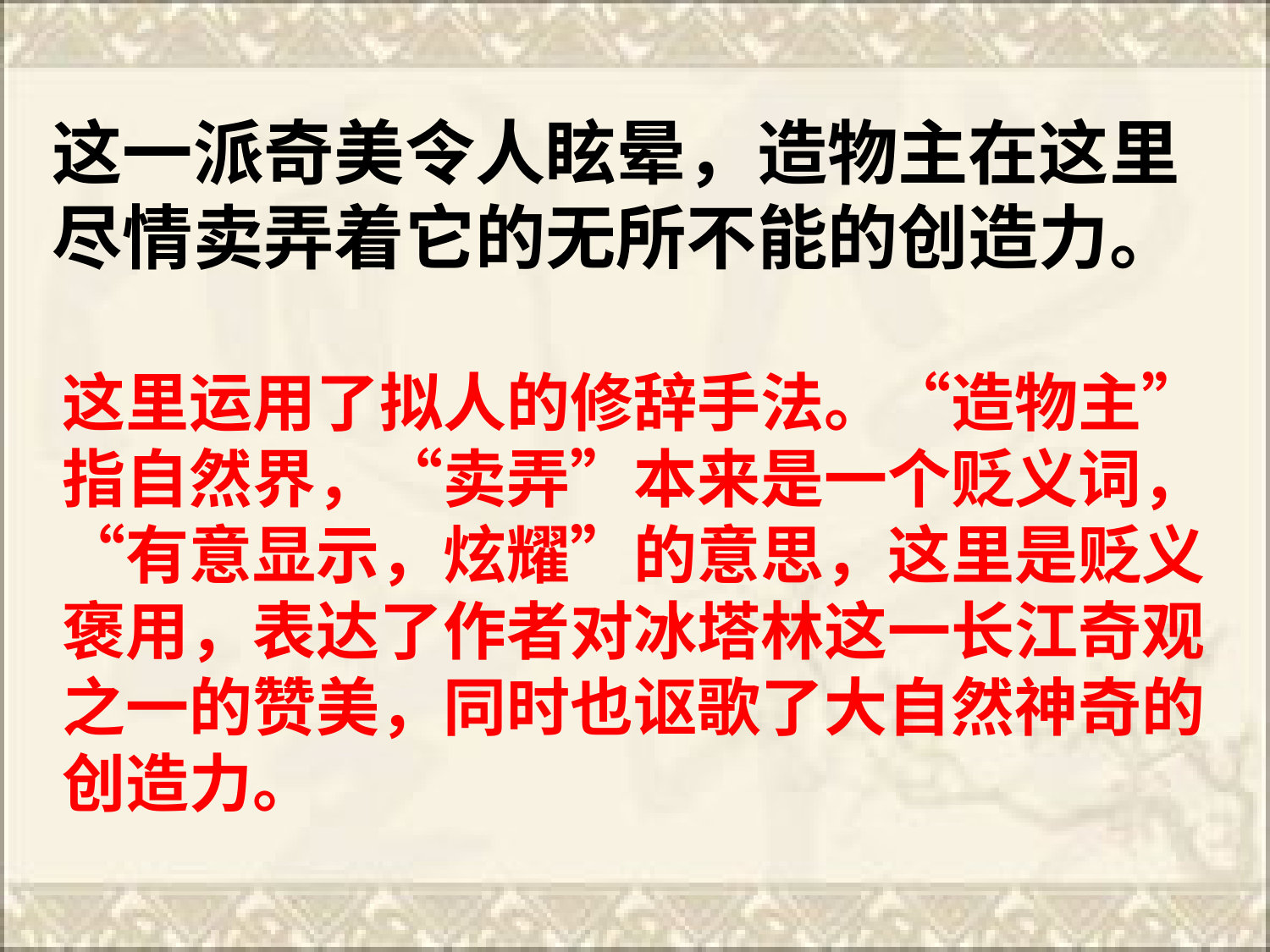

这一派奇美令人眩晕，造物主在这里尽情卖弄着它的无所不能的创造力。
这里运用了拟人的修辞手法。“造物主”指自然界，“卖弄”本来是一个贬义词，“有意显示，炫耀”的意思，这里是贬义褒用，表达了作者对冰塔林这一长江奇观之一的赞美，同时也讴歌了大自然神奇的创造力。